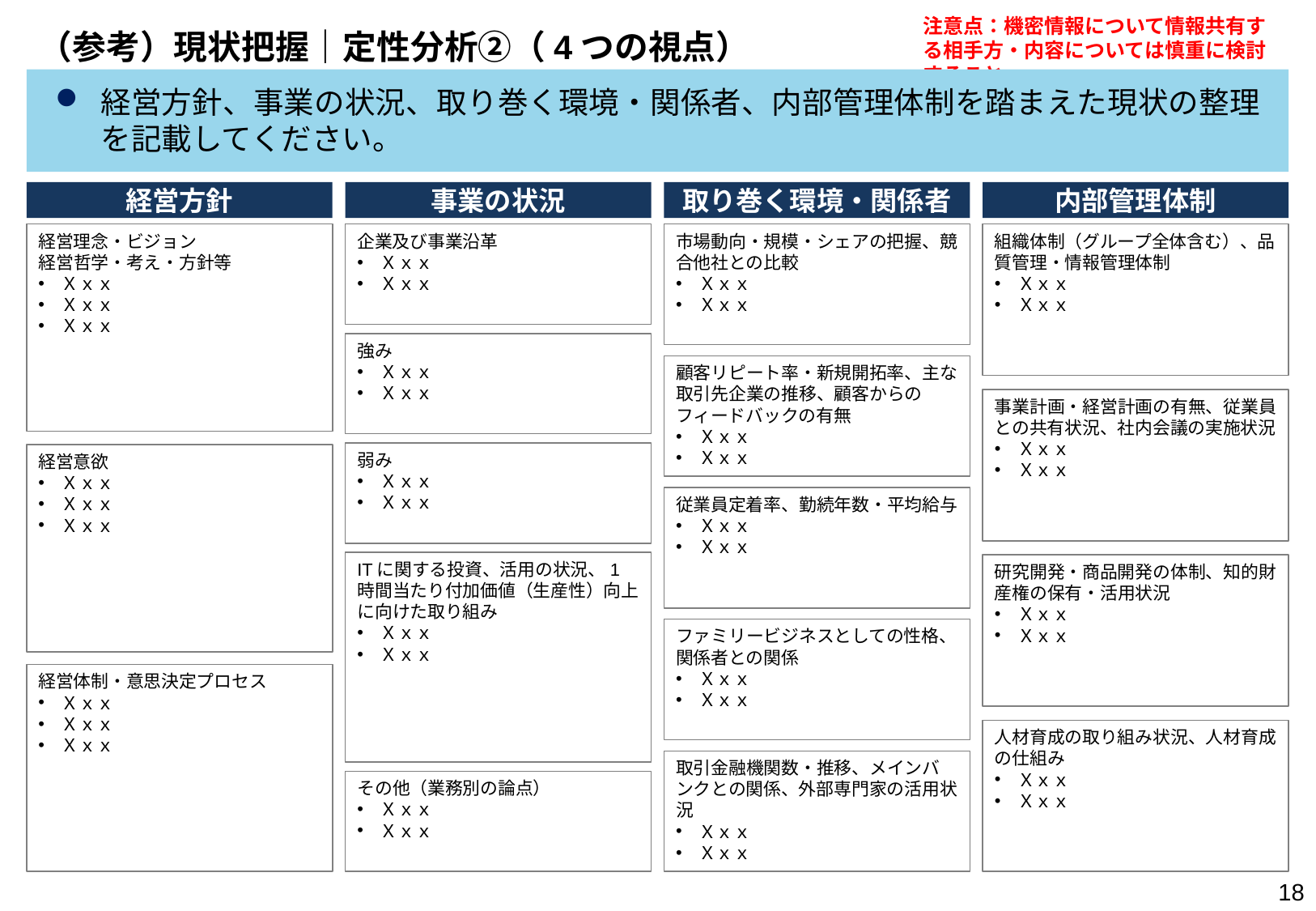

# （参考）現状把握｜定性分析②（4つの視点）
経営方針、事業の状況、取り巻く環境・関係者、内部管理体制を踏まえた現状の整理を記載してください。
経営方針
事業の状況
取り巻く環境・関係者
内部管理体制
経営理念・ビジョン
経営哲学・考え・方針等
Ｘｘｘ
Ｘｘｘ
Ｘｘｘ
企業及び事業沿革
Ｘｘｘ
Ｘｘｘ
市場動向・規模・シェアの把握、競合他社との比較
Ｘｘｘ
Ｘｘｘ
組織体制（グループ全体含む）、品質管理・情報管理体制
Ｘｘｘ
Ｘｘｘ
強み
Ｘｘｘ
Ｘｘｘ
顧客リピート率・新規開拓率、主な取引先企業の推移、顧客からのフィードバックの有無
Ｘｘｘ
Ｘｘｘ
事業計画・経営計画の有無、従業員との共有状況、社内会議の実施状況
Ｘｘｘ
Ｘｘｘ
弱み
Ｘｘｘ
Ｘｘｘ
経営意欲
Ｘｘｘ
Ｘｘｘ
Ｘｘｘ
従業員定着率、勤続年数・平均給与
Ｘｘｘ
Ｘｘｘ
ITに関する投資、活用の状況、1時間当たり付加価値（生産性）向上に向けた取り組み
Ｘｘｘ
Ｘｘｘ

研究開発・商品開発の体制、知的財産権の保有・活用状況
Ｘｘｘ
Ｘｘｘ
ファミリービジネスとしての性格、関係者との関係
Ｘｘｘ
Ｘｘｘ
経営体制・意思決定プロセス
Ｘｘｘ
Ｘｘｘ
Ｘｘｘ
人材育成の取り組み状況、人材育成の仕組み
Ｘｘｘ
Ｘｘｘ
取引金融機関数・推移、メインバンクとの関係、外部専門家の活用状況
Ｘｘｘ
Ｘｘｘ
その他（業務別の論点）
Ｘｘｘ
Ｘｘｘ
18